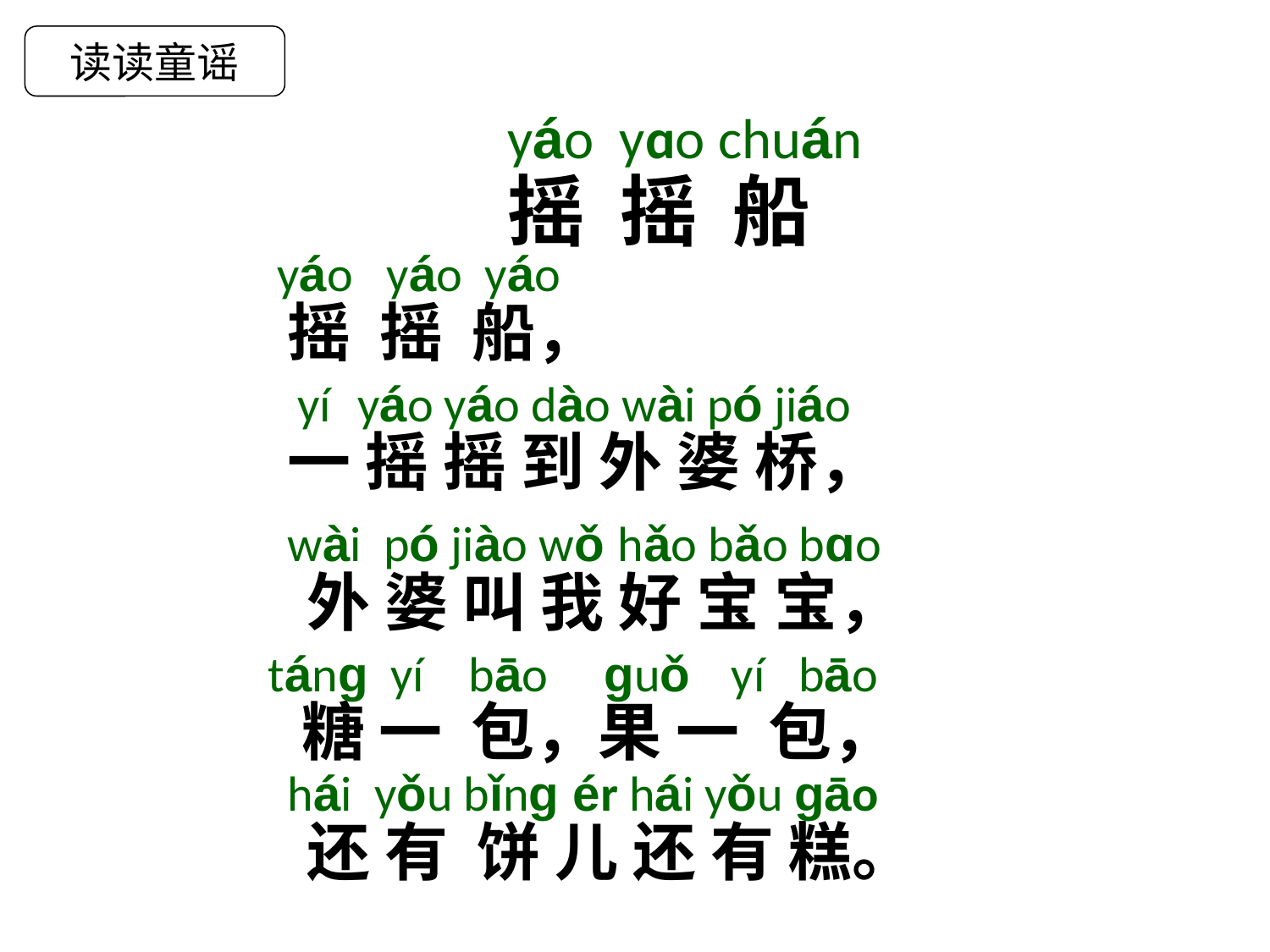

读读童谣
yáo  yɑo chuán
摇  摇  船
yáo   yáo  yáo
摇  摇  船，
yí   yáo yáo dào wài pó jiáo
一 摇 摇 到 外 婆 桥，
wài  pó jiào wǒ hǎo bǎo bɑo
 外 婆 叫 我 好 宝 宝，
tánɡ  yí    bāo     ɡuǒ   yí   bāo
  糖 一  包，果 一  包，
hái  yǒu bǐnɡ ér hái yǒu ɡāo
 还 有  饼 儿 还 有 糕。